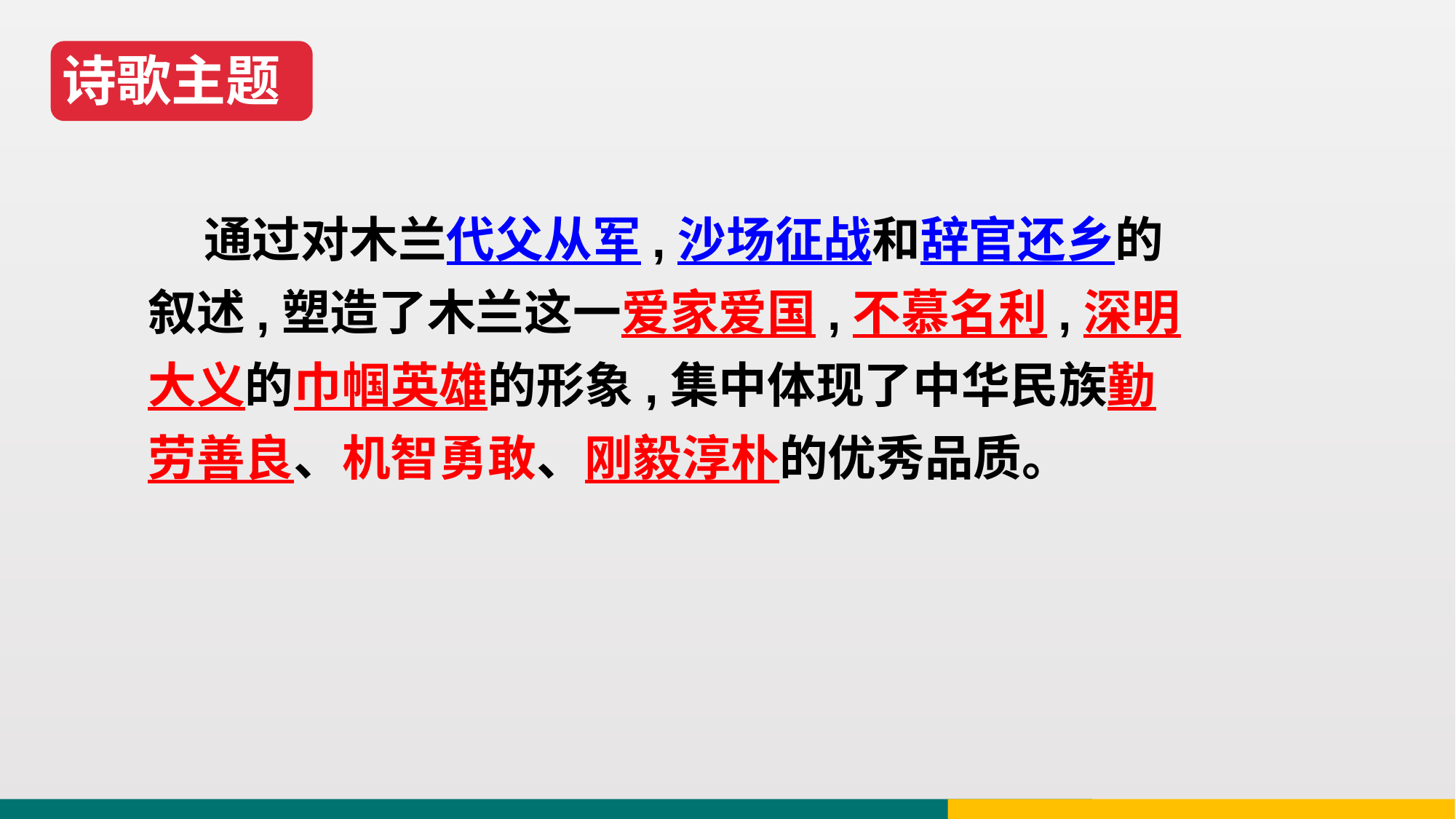

诗歌主题
    通过对木兰代父从军,沙场征战和辞官还乡的叙述,塑造了木兰这一爱家爱国,不慕名利,深明大义的巾帼英雄的形象,集中体现了中华民族勤劳善良、机智勇敢、刚毅淳朴的优秀品质。